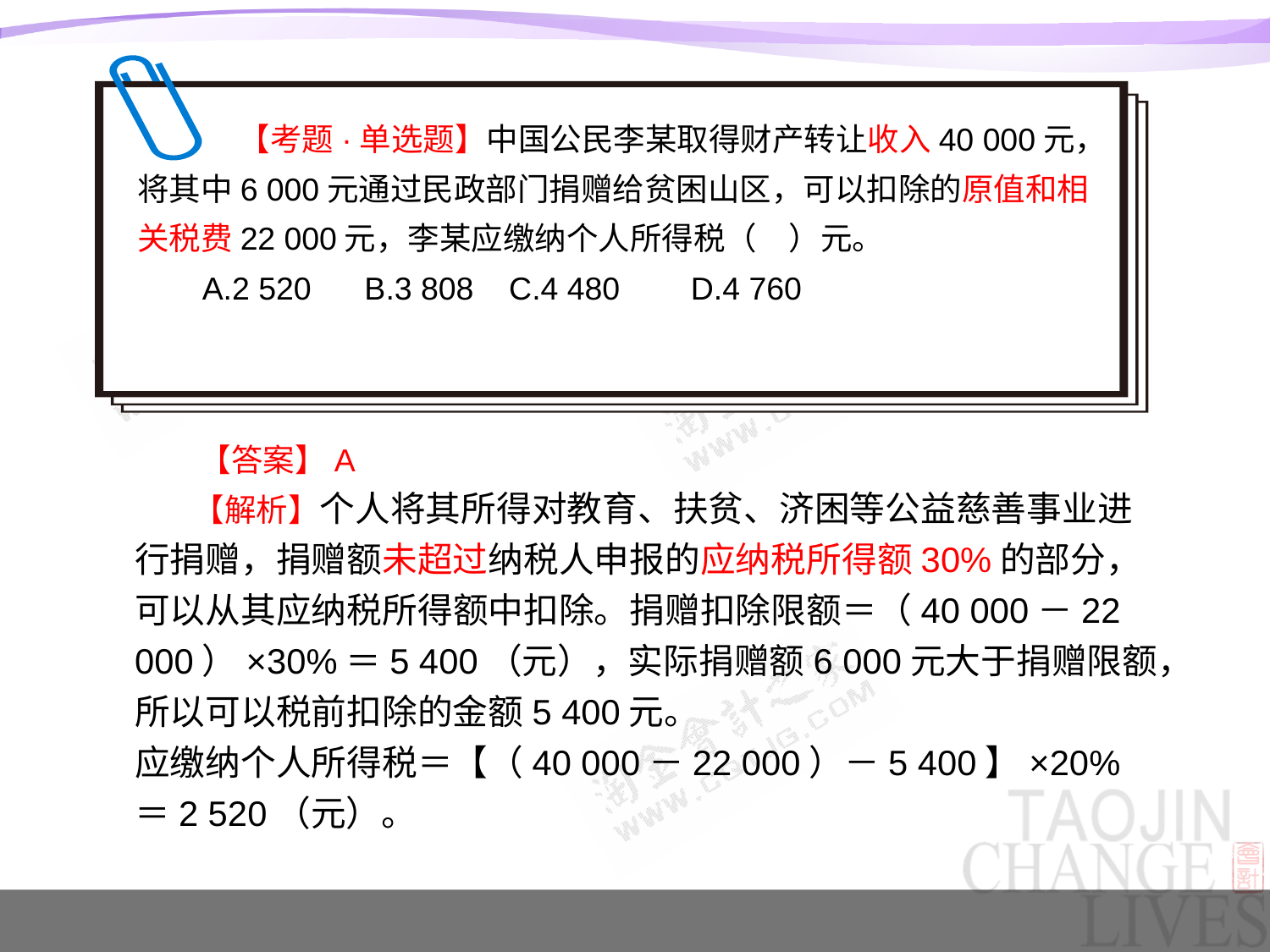

【考题·单选题】中国公民李某取得财产转让收入40 000元，将其中6 000元通过民政部门捐赠给贫困山区，可以扣除的原值和相关税费22 000元，李某应缴纳个人所得税（　）元。
A.2 520      B.3 808    C.4 480        D.4 760

【答案】A
       【解析】个人将其所得对教育、扶贫、济困等公益慈善事业进行捐赠，捐赠额未超过纳税人申报的应纳税所得额30%的部分，可以从其应纳税所得额中扣除。捐赠扣除限额＝（40 000－22 000）×30%＝5 400（元），实际捐赠额6 000元大于捐赠限额，所以可以税前扣除的金额5 400元。
应缴纳个人所得税＝【（40 000－22 000）－5 400】×20%
＝2 520（元）。